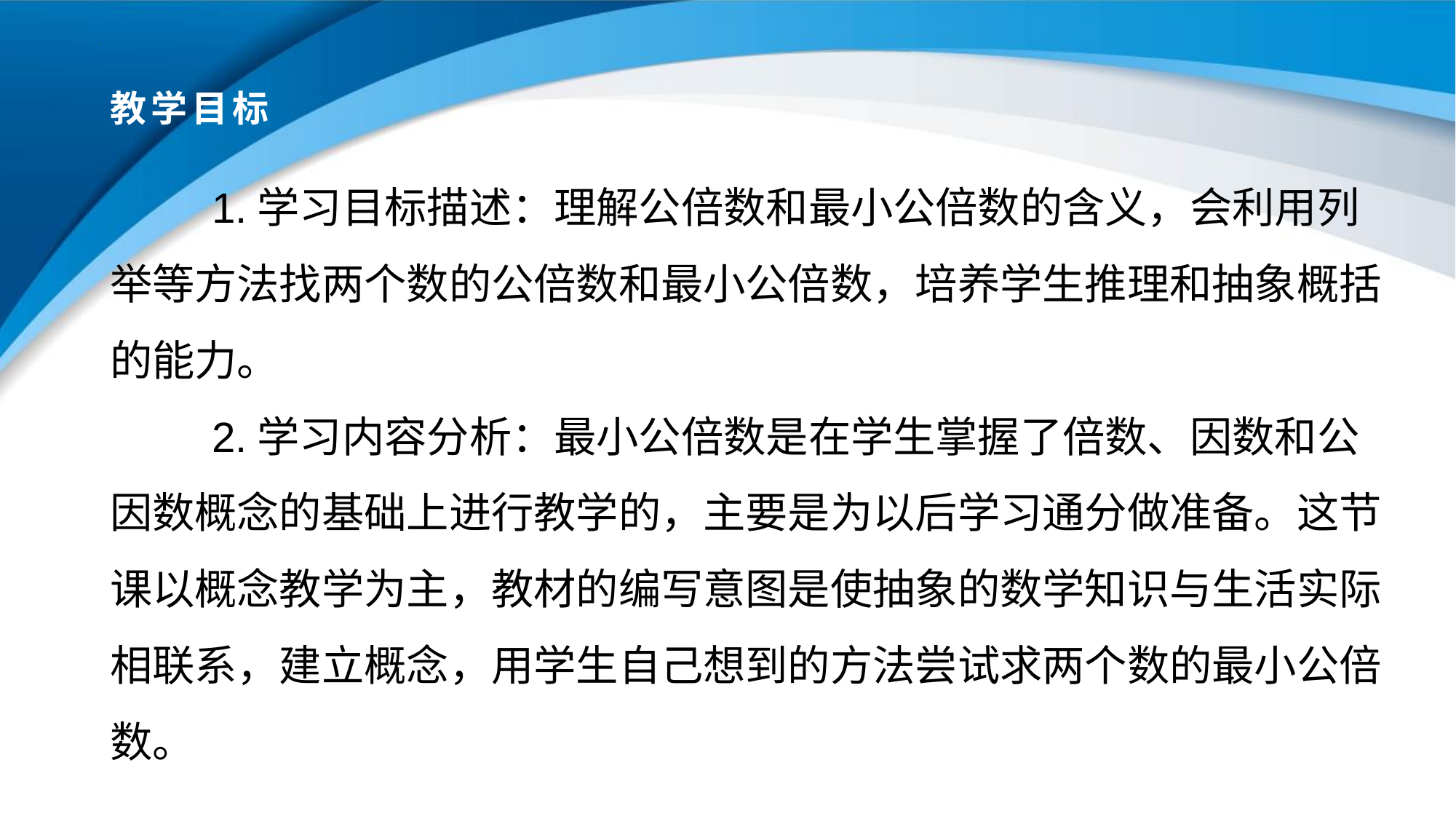

# 教学目标
    1.学习目标描述：理解公倍数和最小公倍数的含义，会利用列举等方法找两个数的公倍数和最小公倍数，培养学生推理和抽象概括的能力。
    2.学习内容分析：最小公倍数是在学生掌握了倍数、因数和公因数概念的基础上进行教学的，主要是为以后学习通分做准备。这节课以概念教学为主，教材的编写意图是使抽象的数学知识与生活实际相联系，建立概念，用学生自己想到的方法尝试求两个数的最小公倍数。